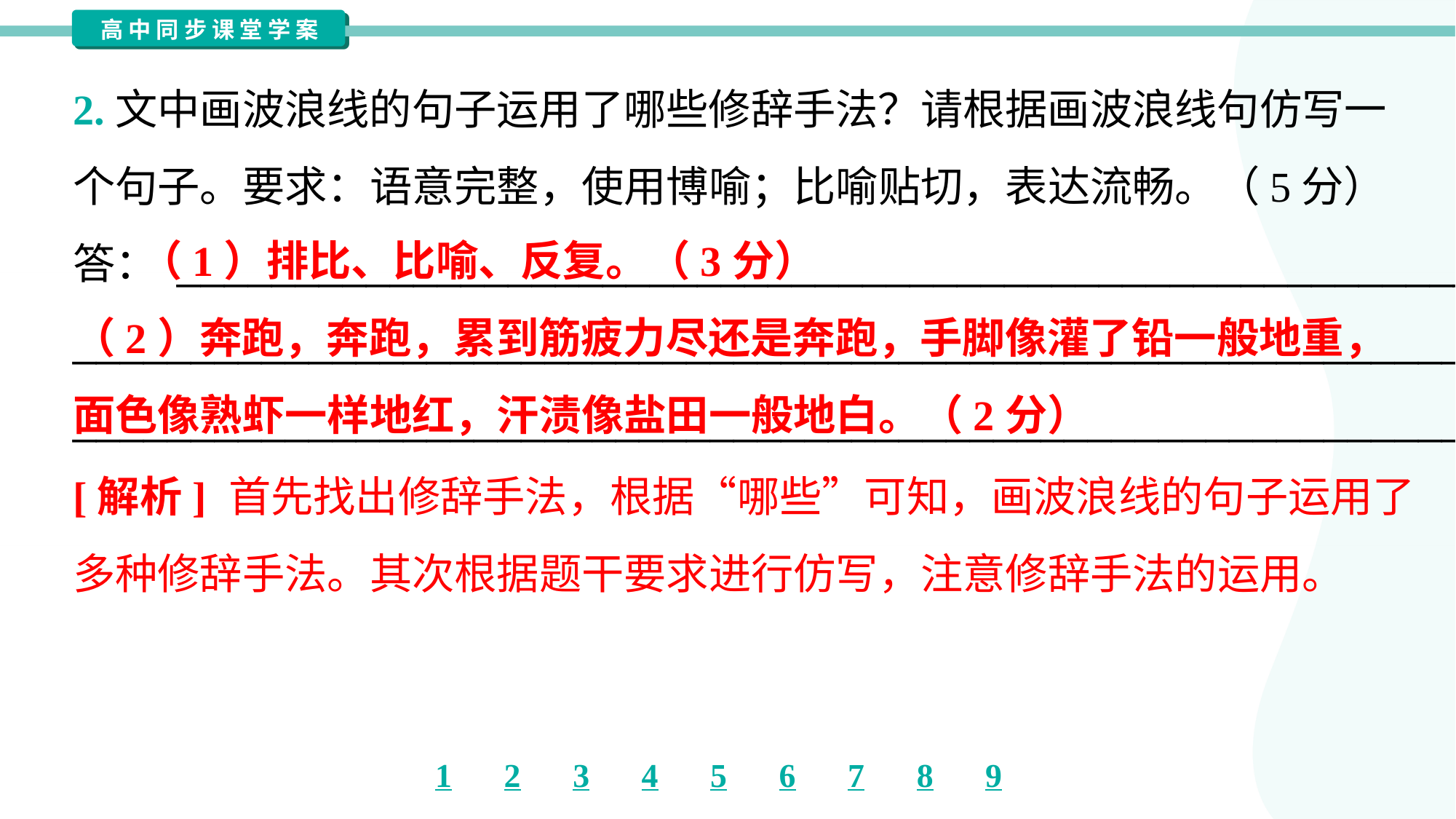

2.文中画波浪线的句子运用了哪些修辞手法？请根据画波浪线句仿写一
个句子。要求：语意完整，使用博喻；比喻贴切，表达流畅。（5分）
答： ________________________________________________________
_____________________________________________________________
_____________________________________________________________
      （1）排比、比喻、反复。（3分）
（2）奔跑，奔跑，累到筋疲力尽还是奔跑，手脚像灌了铅一般地重，
面色像熟虾一样地红，汗渍像盐田一般地白。（2分）
[解析] 首先找出修辞手法，根据“哪些”可知，画波浪线的句子运用了
多种修辞手法。其次根据题干要求进行仿写，注意修辞手法的运用。